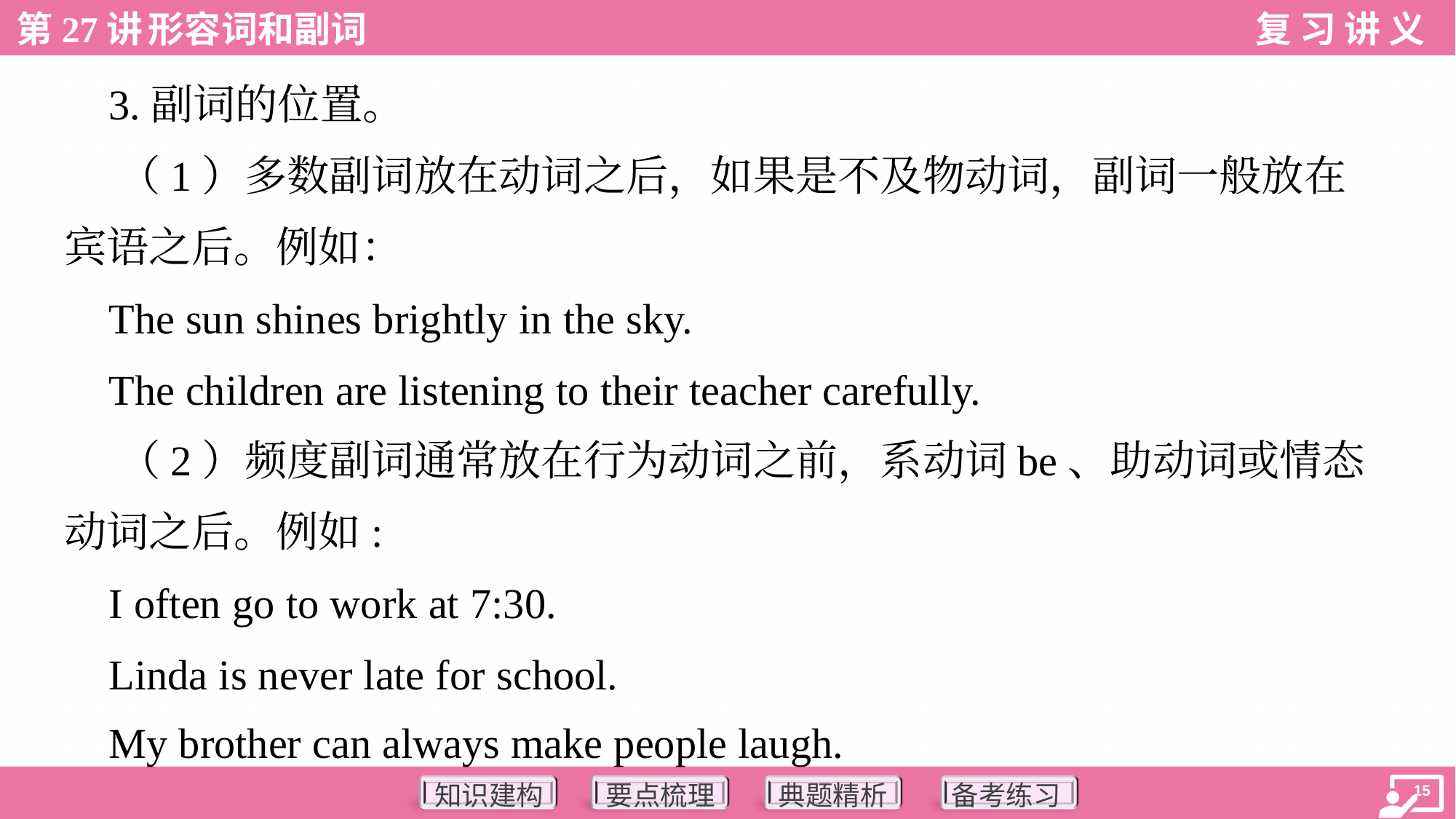

3.副词的位置。
    （1）多数副词放在动词之后，如果是不及物动词，副词一般放在
宾语之后。例如：
    The sun shines brightly in the sky.
    The children are listening to their teacher carefully.
    （2）频度副词通常放在行为动词之前，系动词be、助动词或情态
动词之后。例如:
    I often go to work at 7:30.
    Linda is never late for school.
    My brother can always make people laugh.